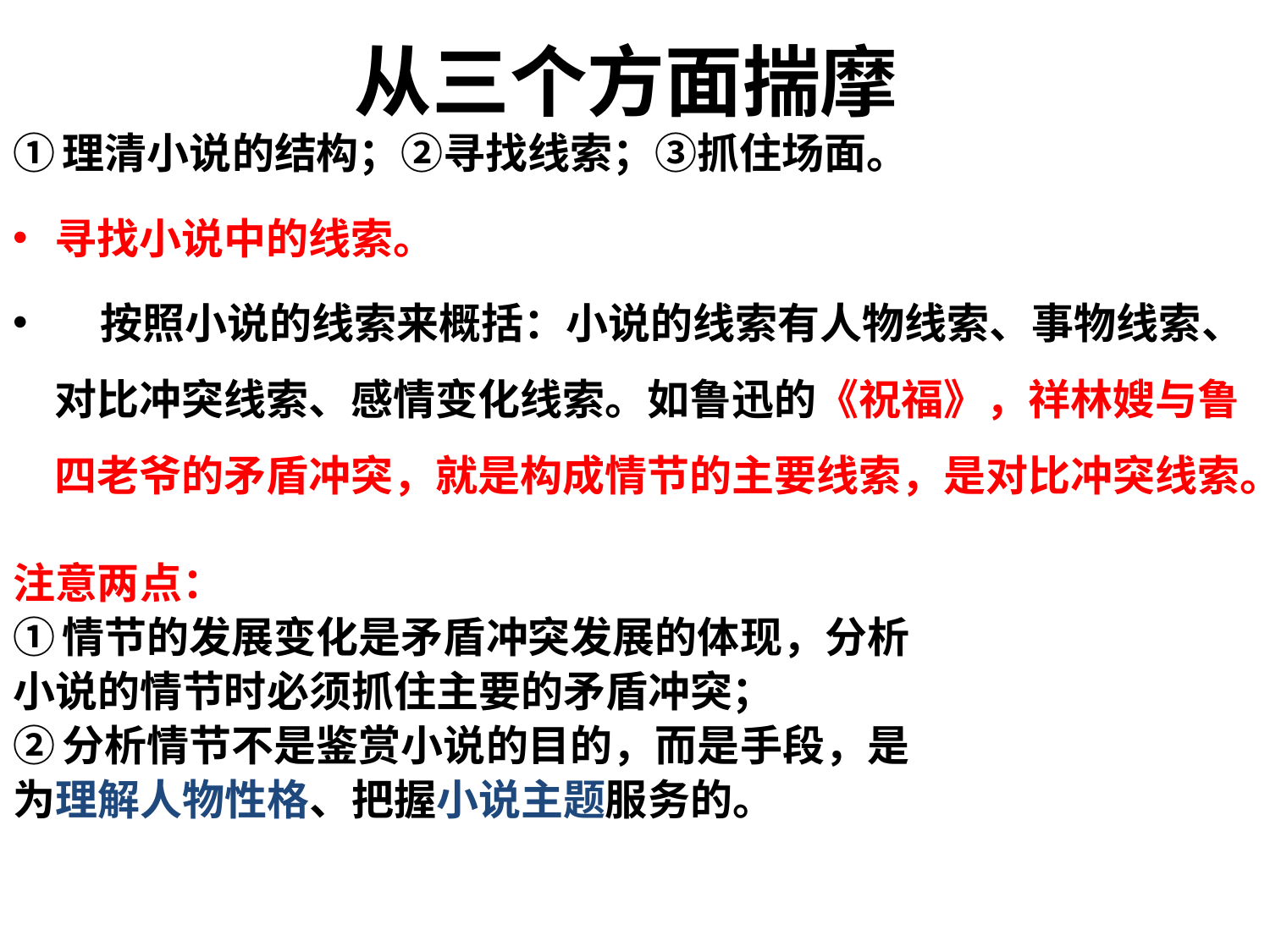

# 从三个方面揣摩
①理清小说的结构；②寻找线索；③抓住场面。
寻找小说中的线索。
    按照小说的线索来概括：小说的线索有人物线索、事物线索、对比冲突线索、感情变化线索。如鲁迅的《祝福》，祥林嫂与鲁四老爷的矛盾冲突，就是构成情节的主要线索，是对比冲突线索。

注意两点：
①情节的发展变化是矛盾冲突发展的体现，分析
小说的情节时必须抓住主要的矛盾冲突；
②分析情节不是鉴赏小说的目的，而是手段，是
为理解人物性格、把握小说主题服务的。